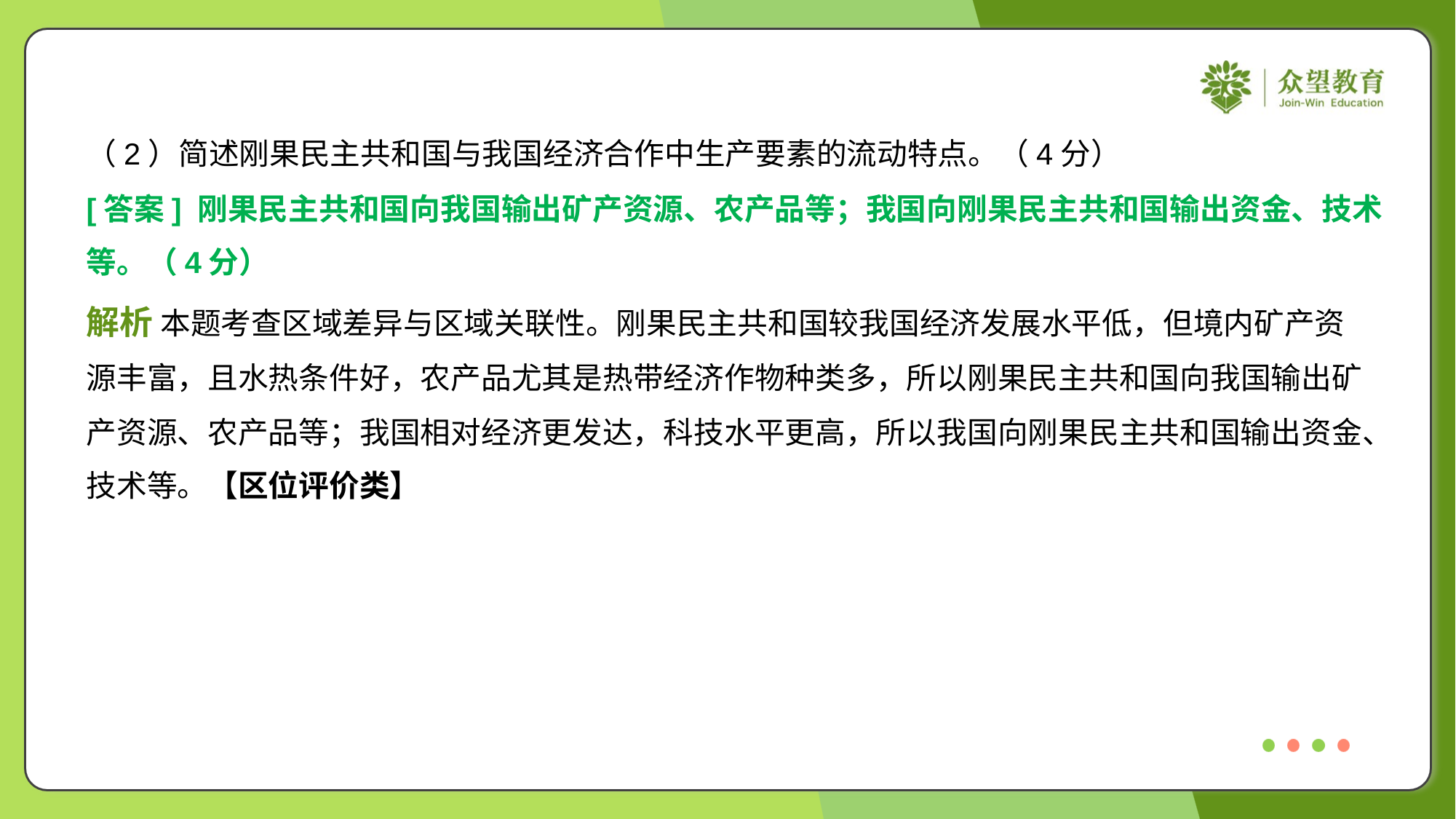

（2）简述刚果民主共和国与我国经济合作中生产要素的流动特点。（4分）
[答案] 刚果民主共和国向我国输出矿产资源、农产品等；我国向刚果民主共和国输出资金、技术
等。（4分）
解析 本题考查区域差异与区域关联性。刚果民主共和国较我国经济发展水平低，但境内矿产资
源丰富，且水热条件好，农产品尤其是热带经济作物种类多，所以刚果民主共和国向我国输出矿
产资源、农产品等；我国相对经济更发达，科技水平更高，所以我国向刚果民主共和国输出资金、
技术等。【区位评价类】